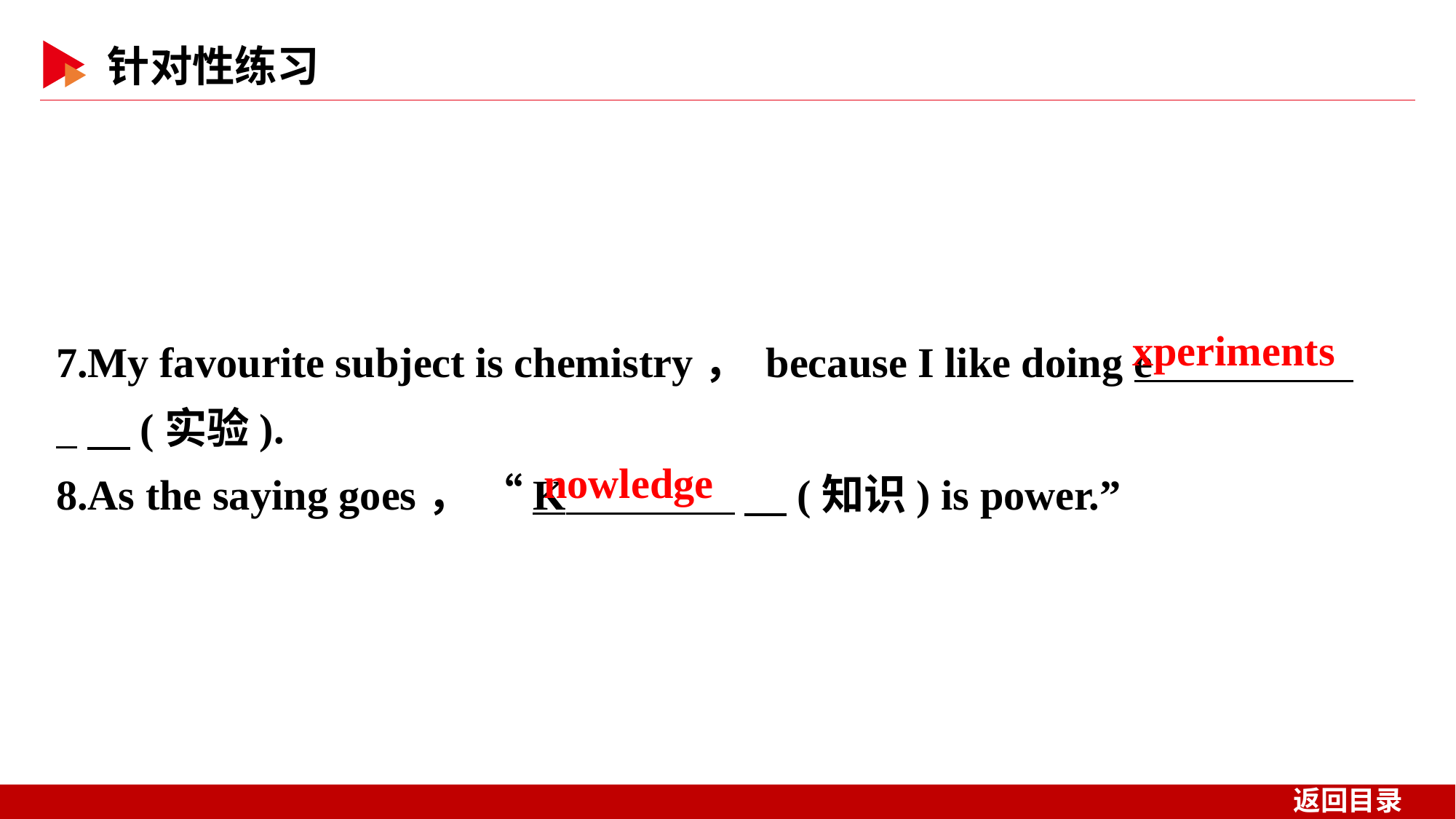

7.My favourite subject is chemistry， because I like doing e                    _　(实验).
8.As the saying goes， “K                　(知识) is power.”
xperiments
nowledge